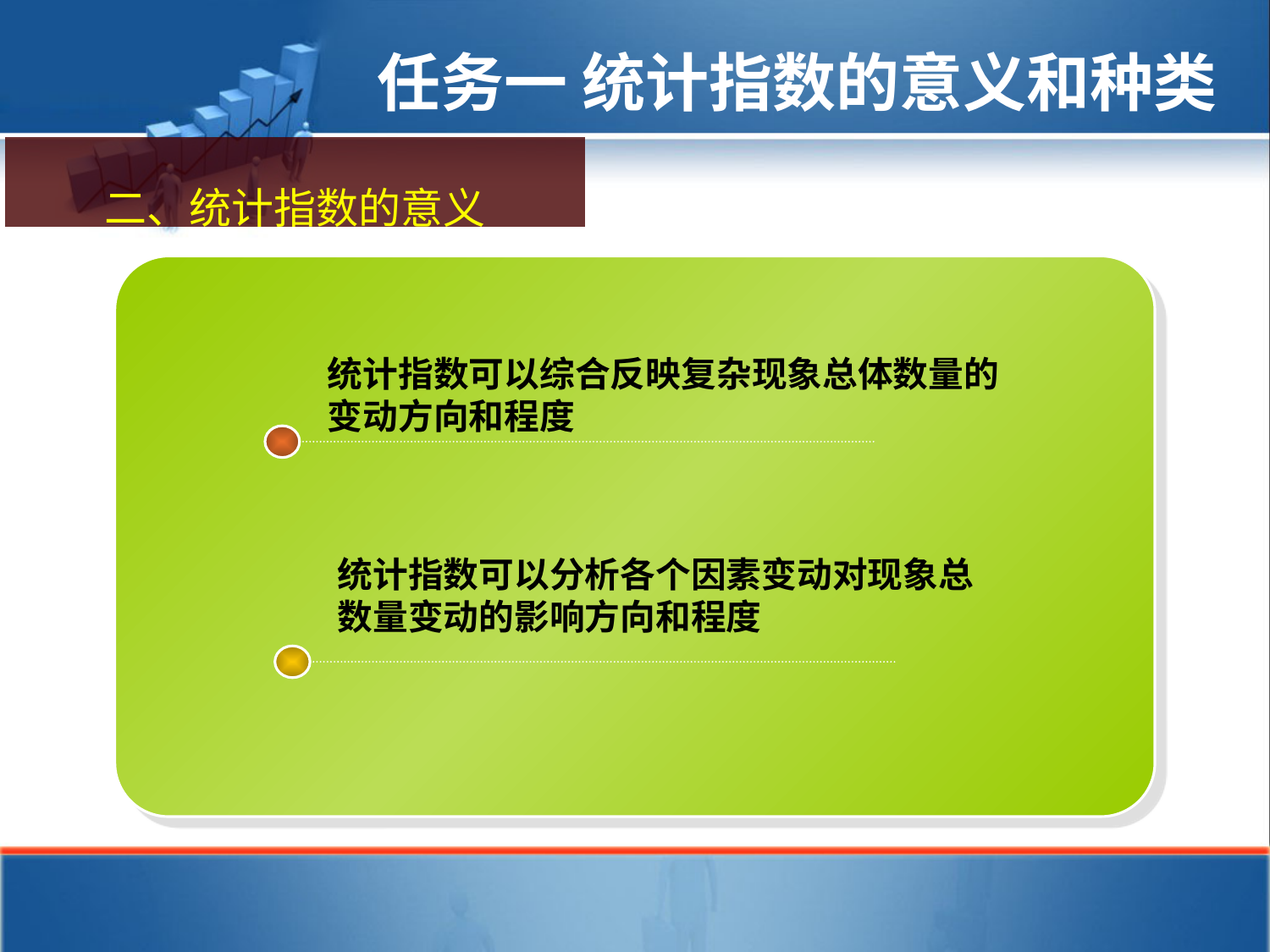

任务一 统计指数的意义和种类

二、统计指数的意义

统计指数可以综合反映复杂现象总体数量的变动方向和程度

统计指数可以分析各个因素变动对现象总数量变动的影响方向和程度